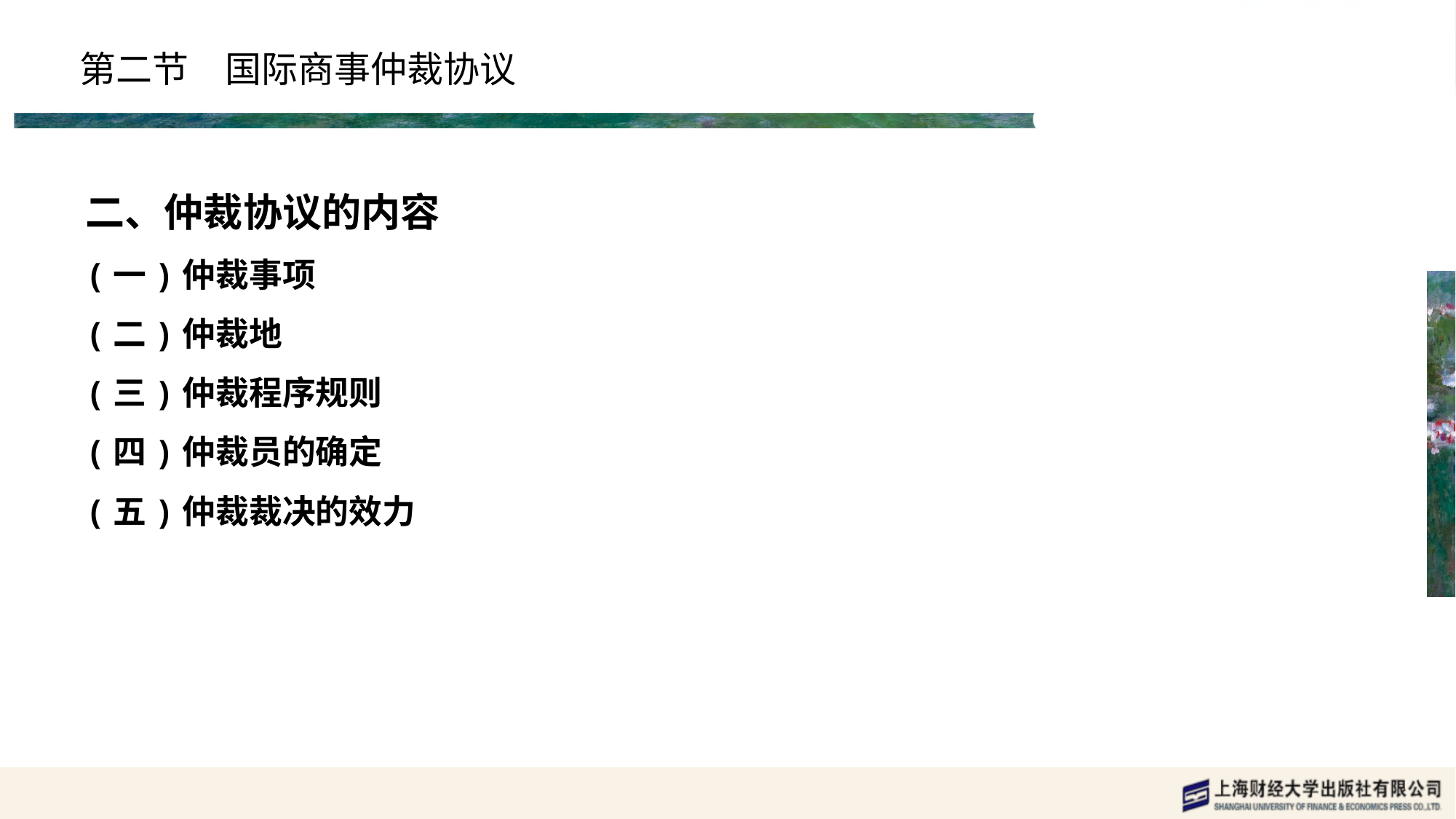

# 第二节　国际商事仲裁协议
二、仲裁协议的内容
(一)仲裁事项
(二)仲裁地
(三)仲裁程序规则
(四)仲裁员的确定
(五)仲裁裁决的效力